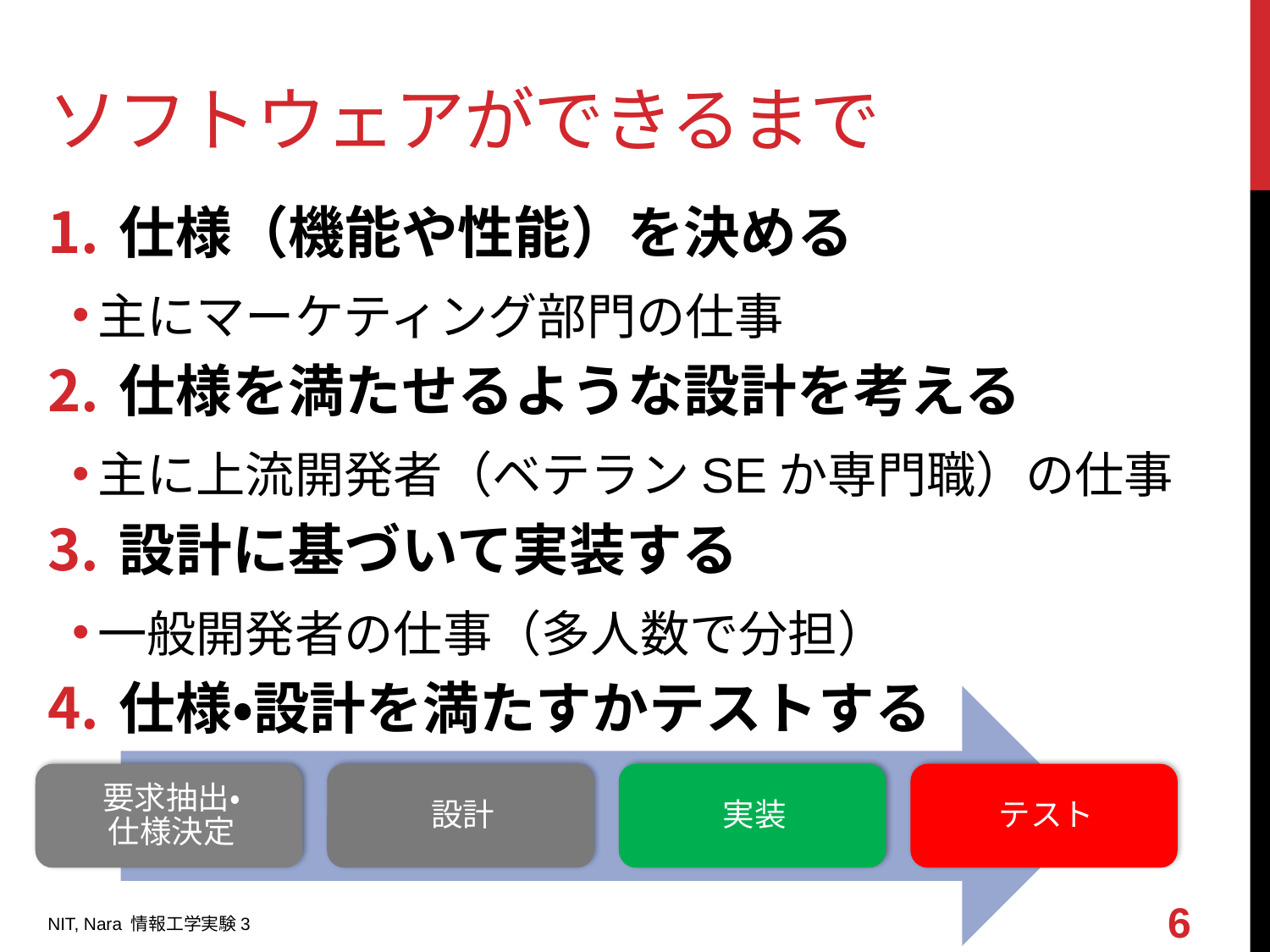

# ソフトウェアができるまで
仕様（機能や性能）を決める
主にマーケティング部門の仕事
仕様を満たせるような設計を考える
主に上流開発者（ベテランSEか専門職）の仕事
設計に基づいて実装する
一般開発者の仕事（多人数で分担）
仕様・設計を満たすかテストする
テスターの仕事
要求抽出・
仕様決定
設計
実装
テスト
6
NIT, Nara 情報工学実験3